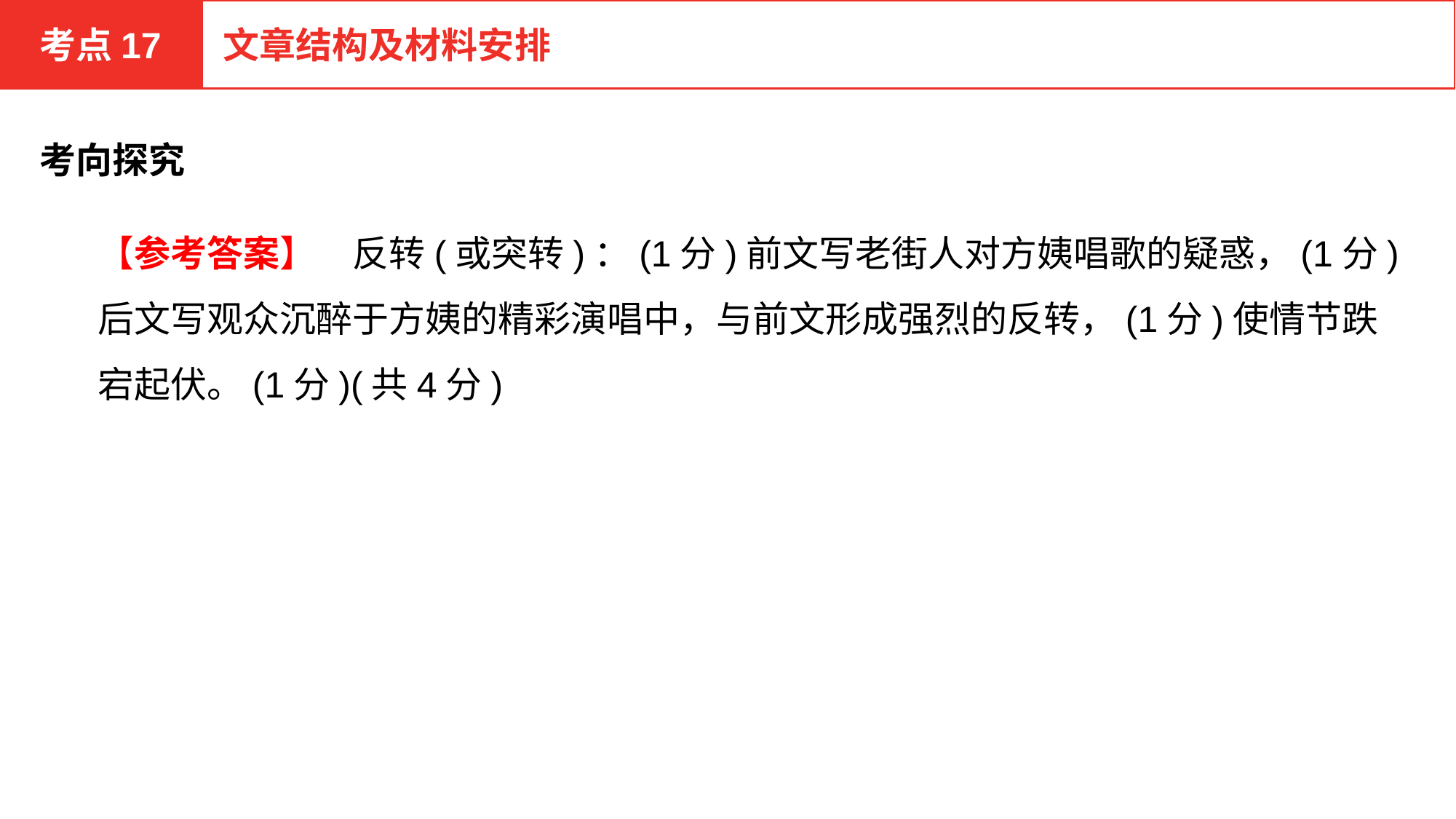

考点17
文章结构及材料安排
考向探究

【参考答案】　反转(或突转)：(1分)前文写老街人对方姨唱歌的疑惑，(1分)后文写观众沉醉于方姨的精彩演唱中，与前文形成强烈的反转，(1分)使情节跌宕起伏。(1分)(共4分)